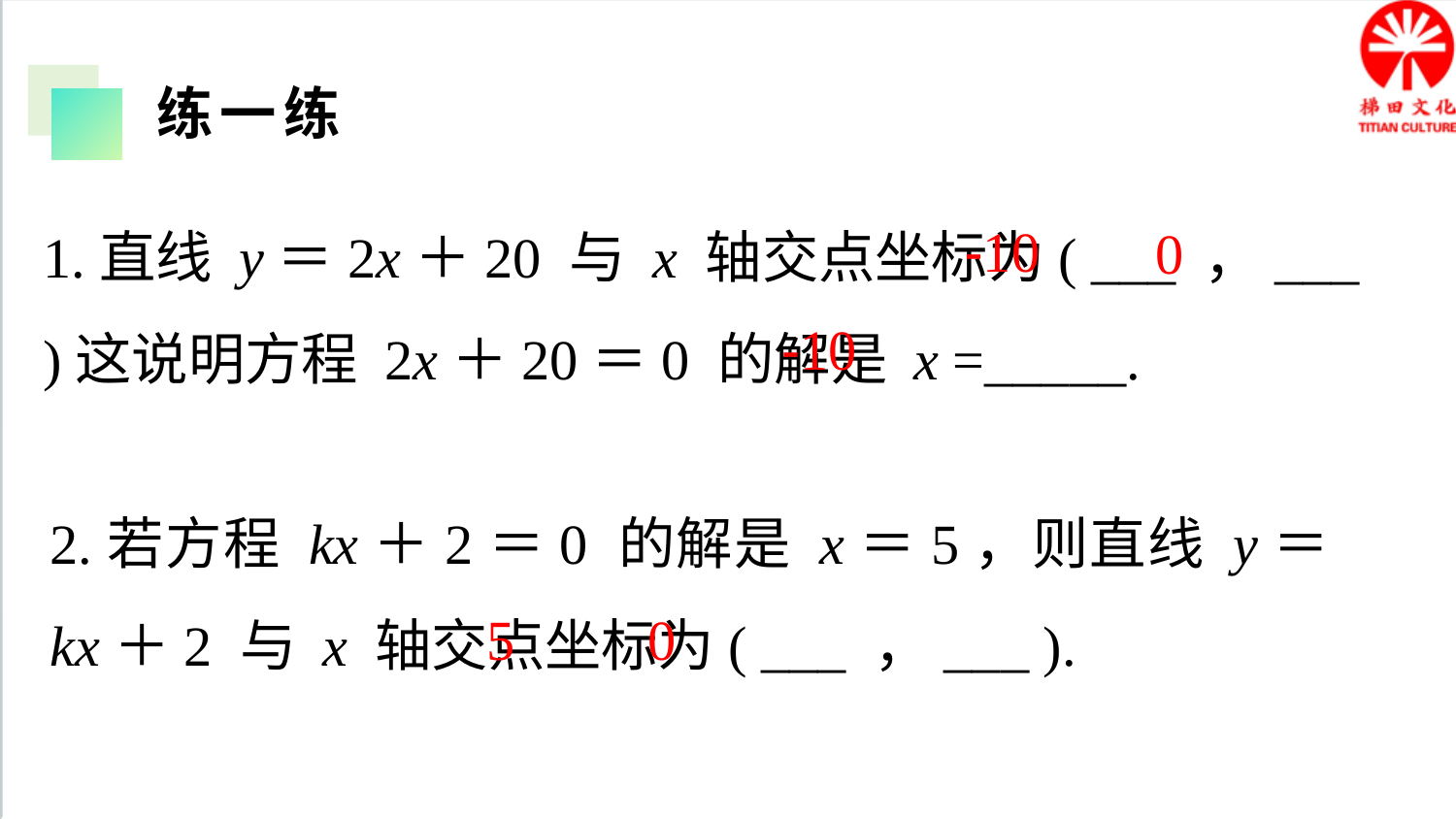

练一练
1.直线 y＝2x＋20 与 x 轴交点坐标为( ___ ，___ )这说明方程 2x＋20＝0 的解是 x =_____.
-10
0
-10
2.若方程 kx＋2＝0 的解是 x＝5，则直线 y＝kx＋2 与 x 轴交点坐标为( ___ ，___ ).
0
5